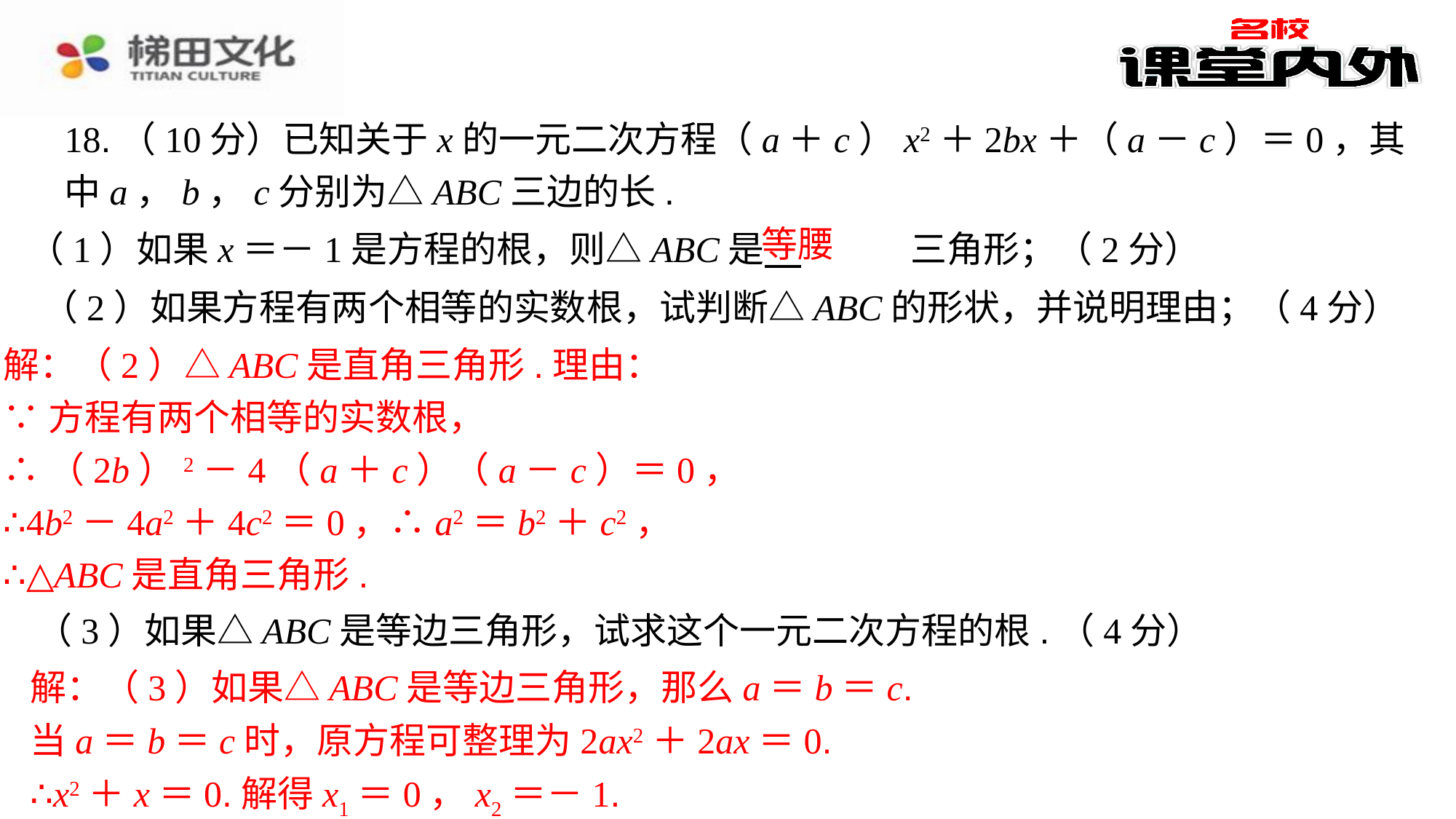

18.（10分）已知关于x的一元二次方程（a＋c）x2＋2bx＋（a－c）＝0，其中a，b，c分别为△ABC三边的长.
等腰
（1）如果x＝－1是方程的根，则△ABC是 　等腰　⁠三角形；（2分）
（2）如果方程有两个相等的实数根，试判断△ABC的形状，并说明理由；（4分）
解：（2）△ABC是直角三角形.理由：
∵方程有两个相等的实数根，
∴（2b）2－4（a＋c）（a－c）＝0，
∴4b2－4a2＋4c2＝0，∴a2＝b2＋c2，
∴△ABC是直角三角形.
（3）如果△ABC是等边三角形，试求这个一元二次方程的根.（4分）
解：（3）如果△ABC是等边三角形，那么a＝b＝c.
当a＝b＝c时，原方程可整理为2ax2＋2ax＝0.
∴x2＋x＝0.解得x1＝0，x2＝－1.